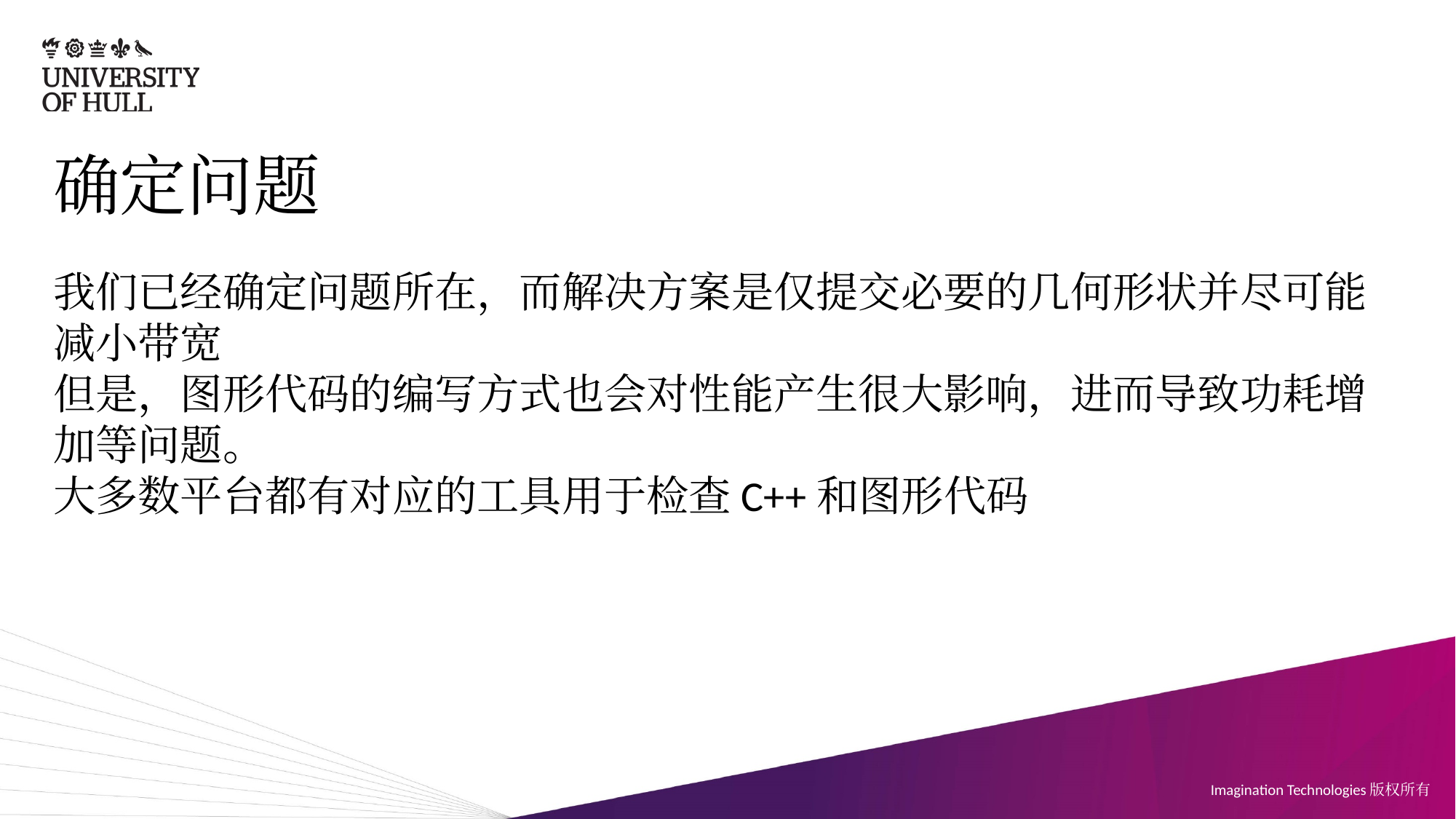

# 确定问题
我们已经确定问题所在，而解决方案是仅提交必要的几何形状并尽可能减小带宽
但是，图形代码的编写方式也会对性能产生很大影响，进而导致功耗增加等问题。
大多数平台都有对应的工具用于检查C++和图形代码